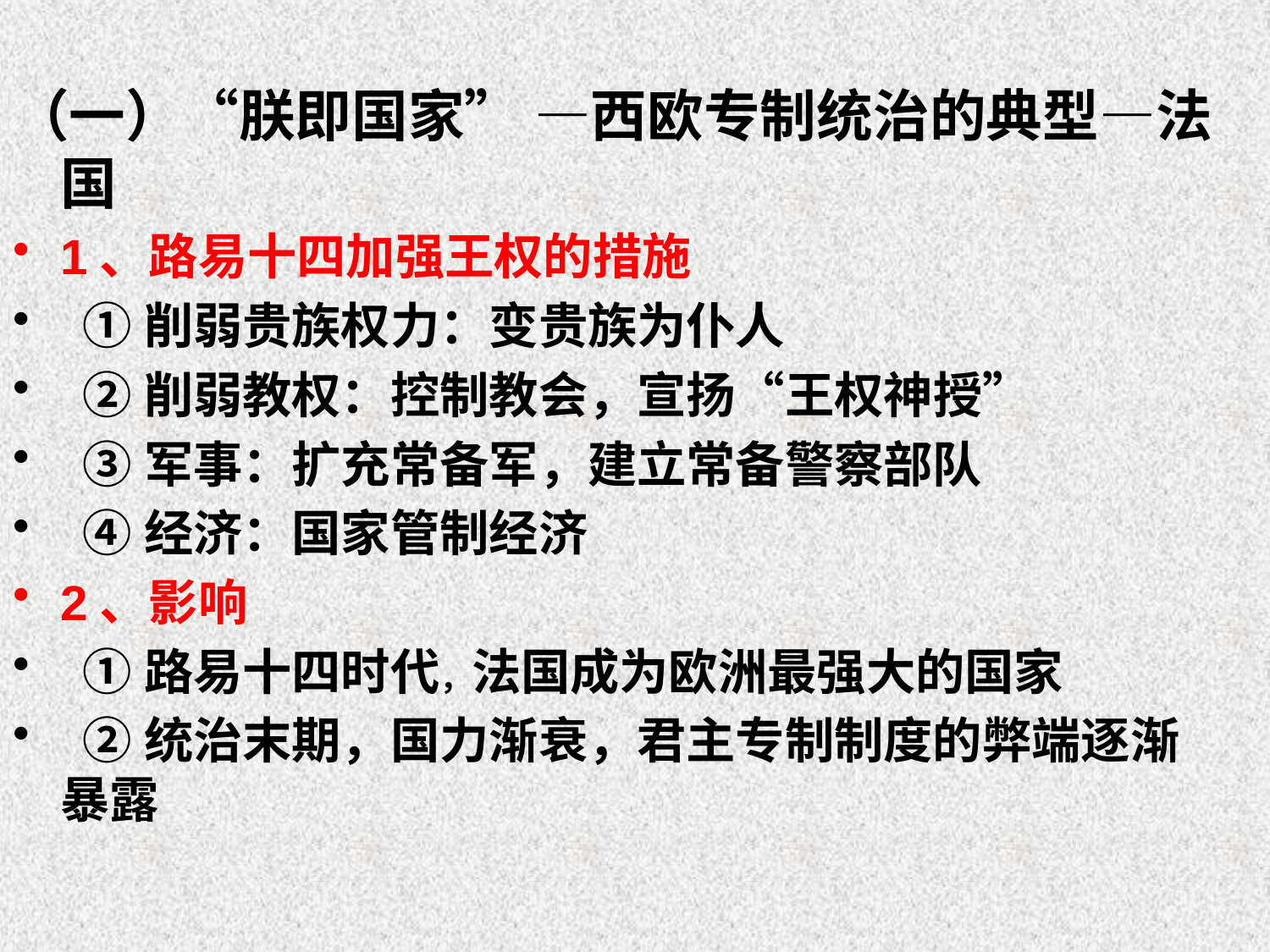

（一）“朕即国家” —西欧专制统治的典型—法国
1、路易十四加强王权的措施
  ①削弱贵族权力：变贵族为仆人
  ②削弱教权：控制教会，宣扬“王权神授”
  ③军事：扩充常备军，建立常备警察部队
  ④经济：国家管制经济
2、影响
  ①路易十四时代，法国成为欧洲最强大的国家
  ②统治末期，国力渐衰，君主专制制度的弊端逐渐暴露